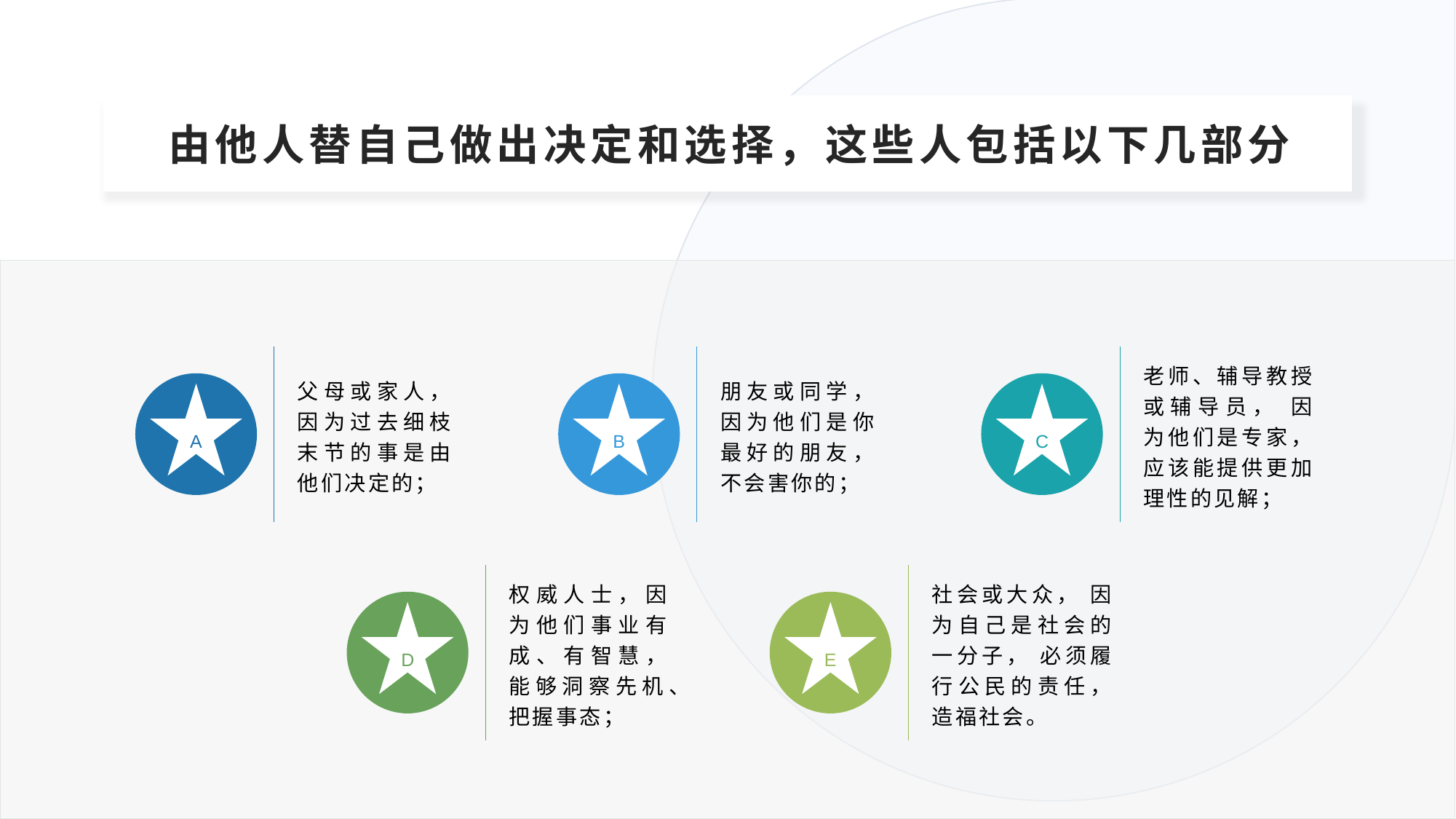

由他人替自己做出决定和选择，这些人包括以下几部分

老师、辅导教授或辅导员， 因为他们是专家， 应该能提供更加理性的见解；
父母或家人，因为过去细枝末节的事是由他们决定的；
朋友或同学，因为他们是你最好的朋友，不会害你的；

A
B
C
权威人士，因为他们事业有成、有智慧，能够洞察先机、把握事态；
社会或大众， 因为自己是社会的一分子， 必须履行公民的责任， 造福社会。

D
E